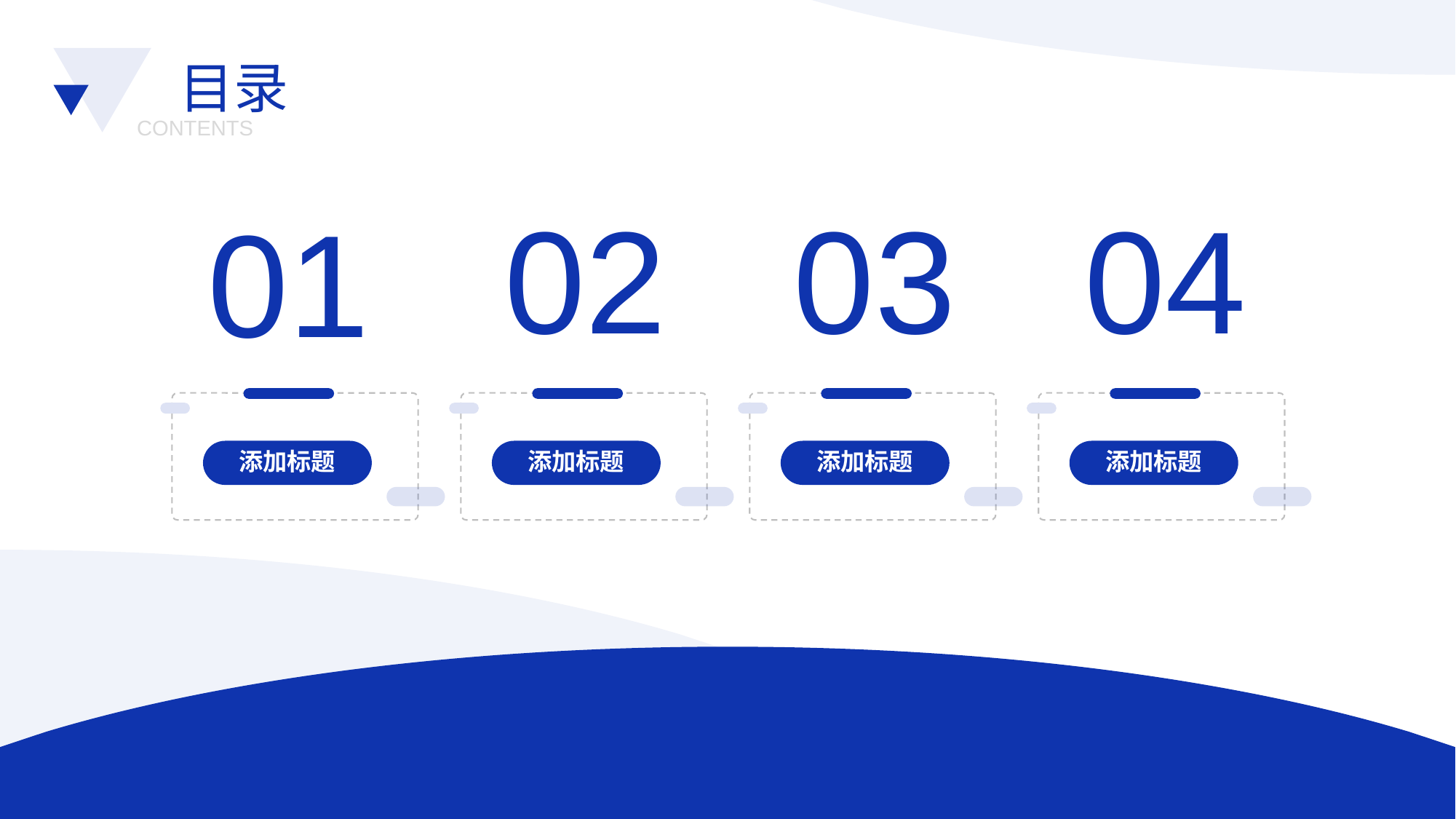

目录
CONTENTS
02
03
04
01

添加标题
添加标题
添加标题
添加标题